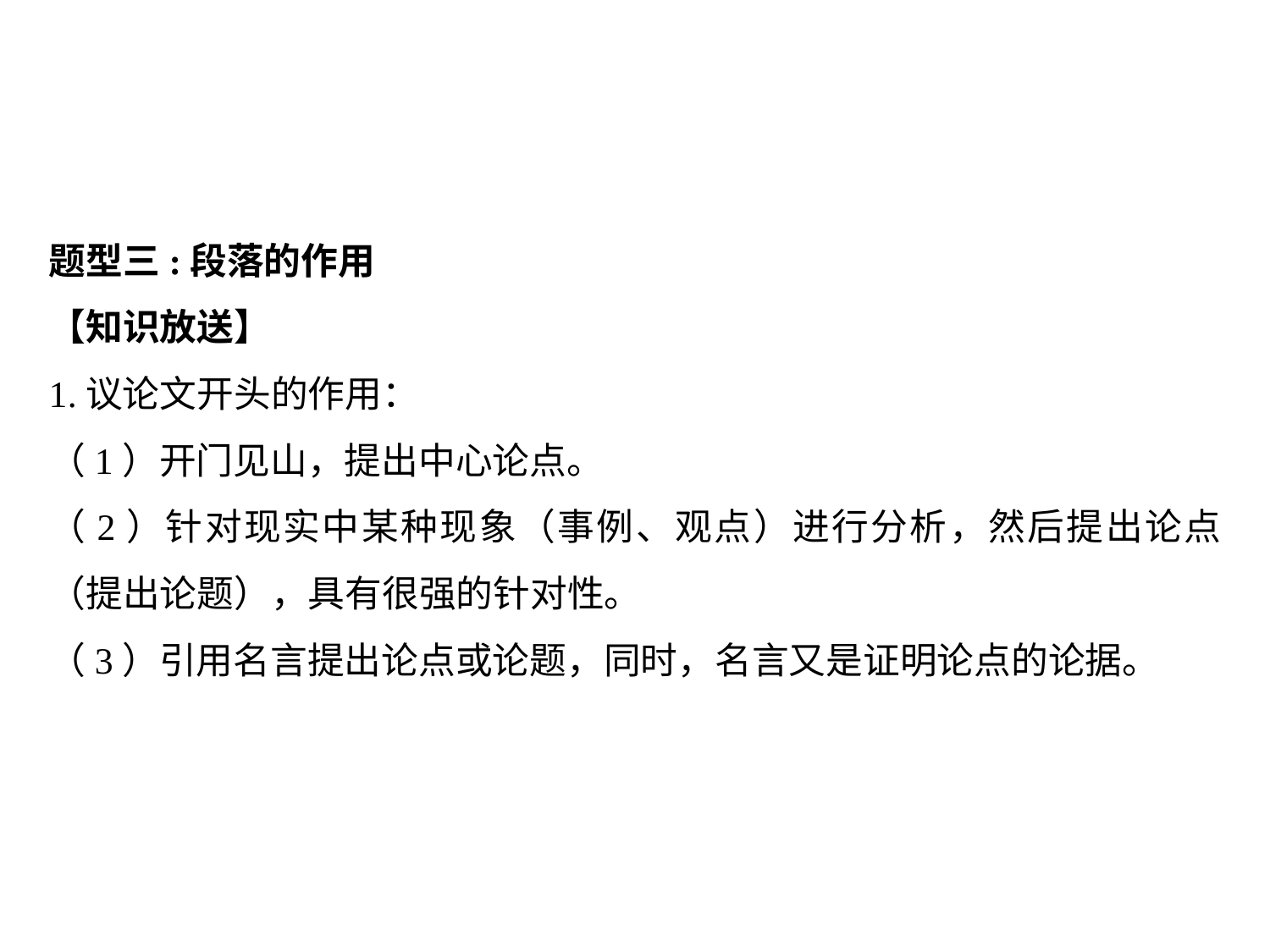

题型三:段落的作用
【知识放送】
1.议论文开头的作用：
（1）开门见山，提出中心论点。
（2）针对现实中某种现象（事例、观点）进行分析，然后提出论点（提出论题），具有很强的针对性。
（3）引用名言提出论点或论题，同时，名言又是证明论点的论据。